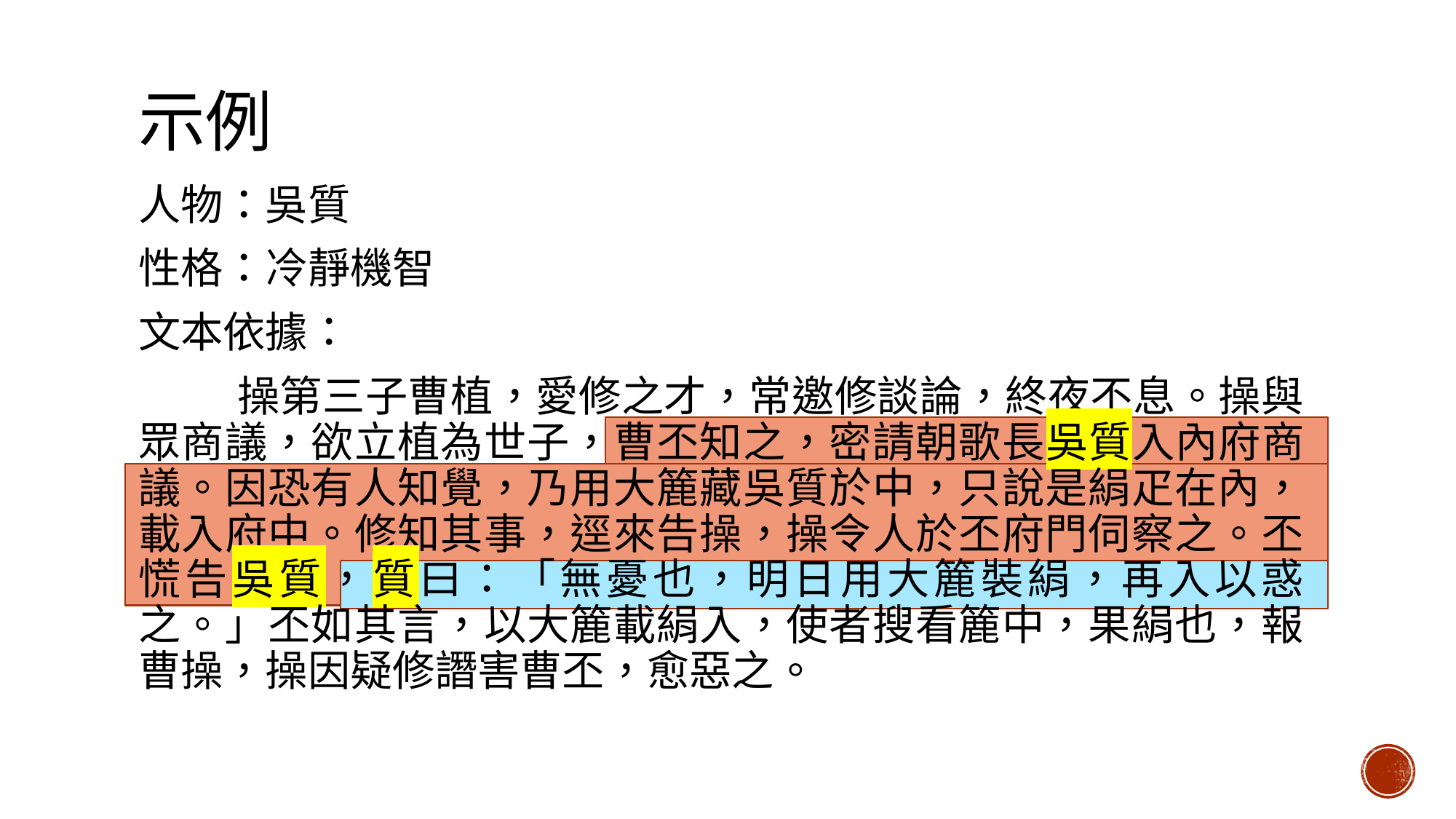

# 示例
人物：吳質
性格：冷靜機智
文本依據：
         操第三子曹植，愛修之才，常邀修談論，終夜不息。操與眾商議，欲立植為世子，曹丕知之，密請朝歌長吳質入內府商議。因恐有人知覺，乃用大簏藏吳質於中，只說是絹疋在內，載入府中。修知其事，逕來告操，操令人於丕府門伺察之。丕慌告吳質，質曰：「無憂也，明日用大簏裝絹，再入以惑之。」丕如其言，以大簏載絹入，使者搜看簏中，果絹也，報曹操，操因疑修譖害曹丕，愈惡之。